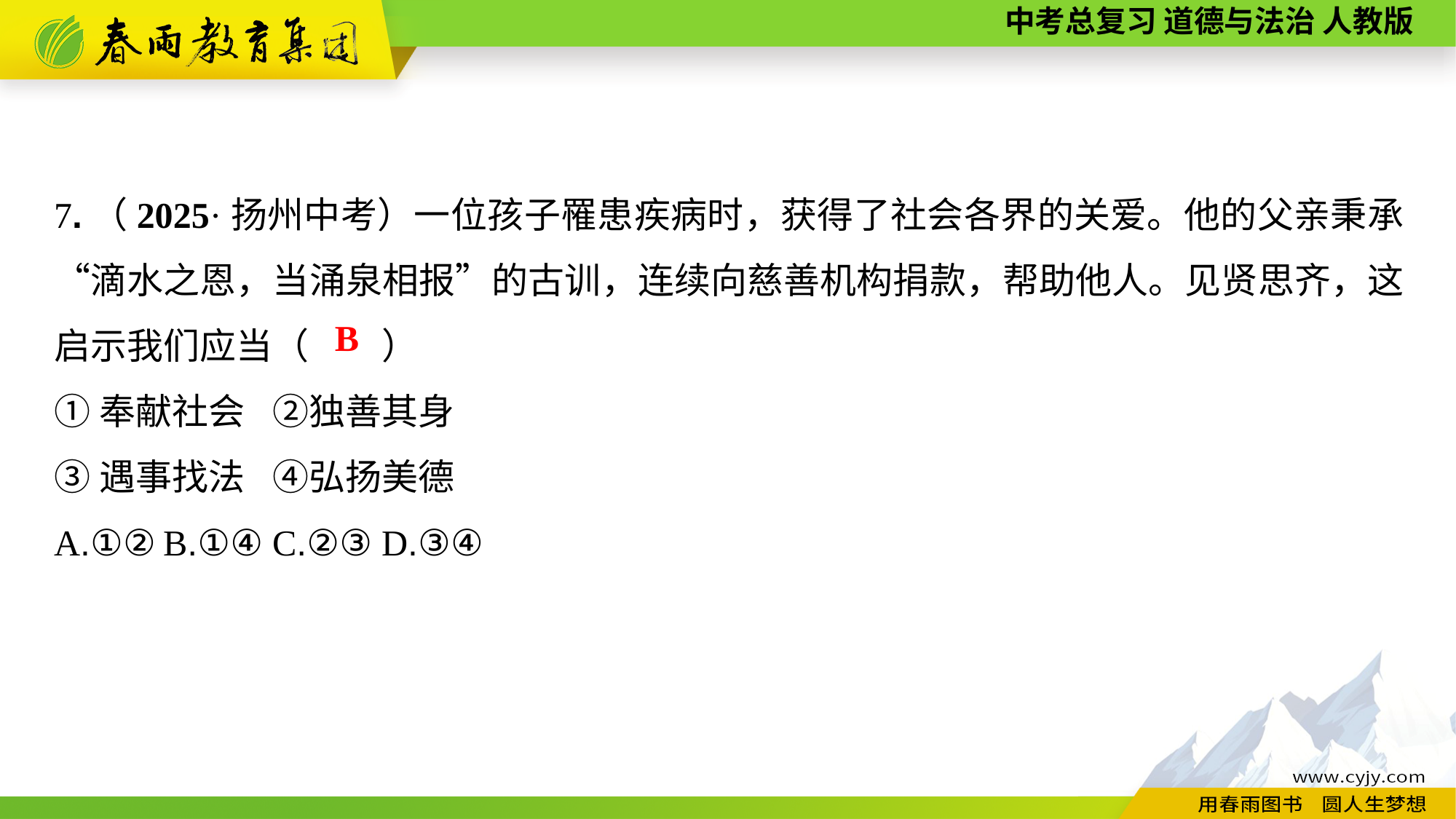

7.（2025·扬州中考）一位孩子罹患疾病时，获得了社会各界的关爱。他的父亲秉承“滴水之恩，当涌泉相报”的古训，连续向慈善机构捐款，帮助他人。见贤思齐，这启示我们应当（　　）
①奉献社会	②独善其身
③遇事找法	④弘扬美德
A.①②	B.①④	C.②③	D.③④
B